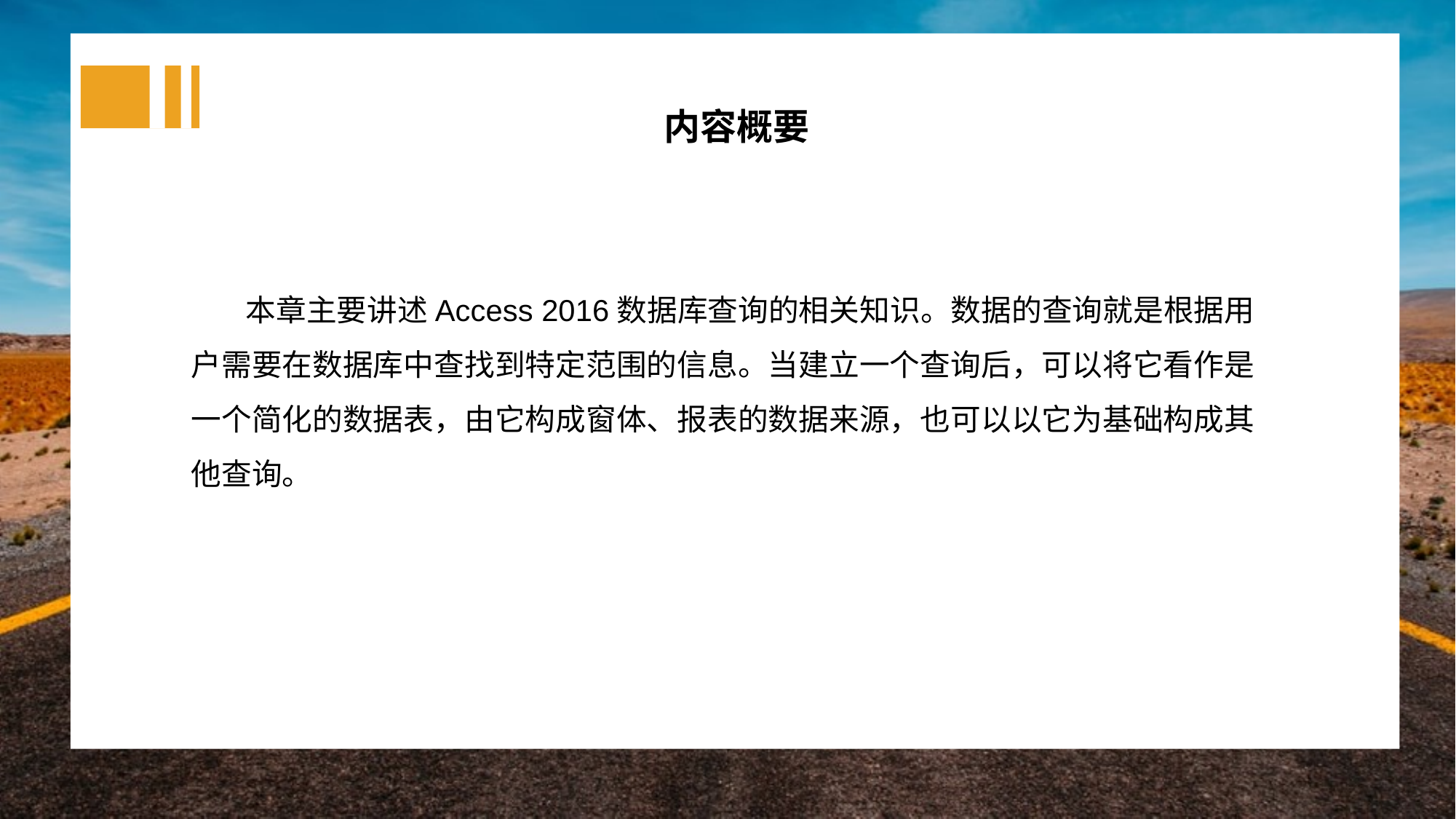

内容概要
本章主要讲述Access 2016数据库查询的相关知识。数据的查询就是根据用户需要在数据库中查找到特定范围的信息。当建立一个查询后，可以将它看作是一个简化的数据表，由它构成窗体、报表的数据来源，也可以以它为基础构成其他查询。